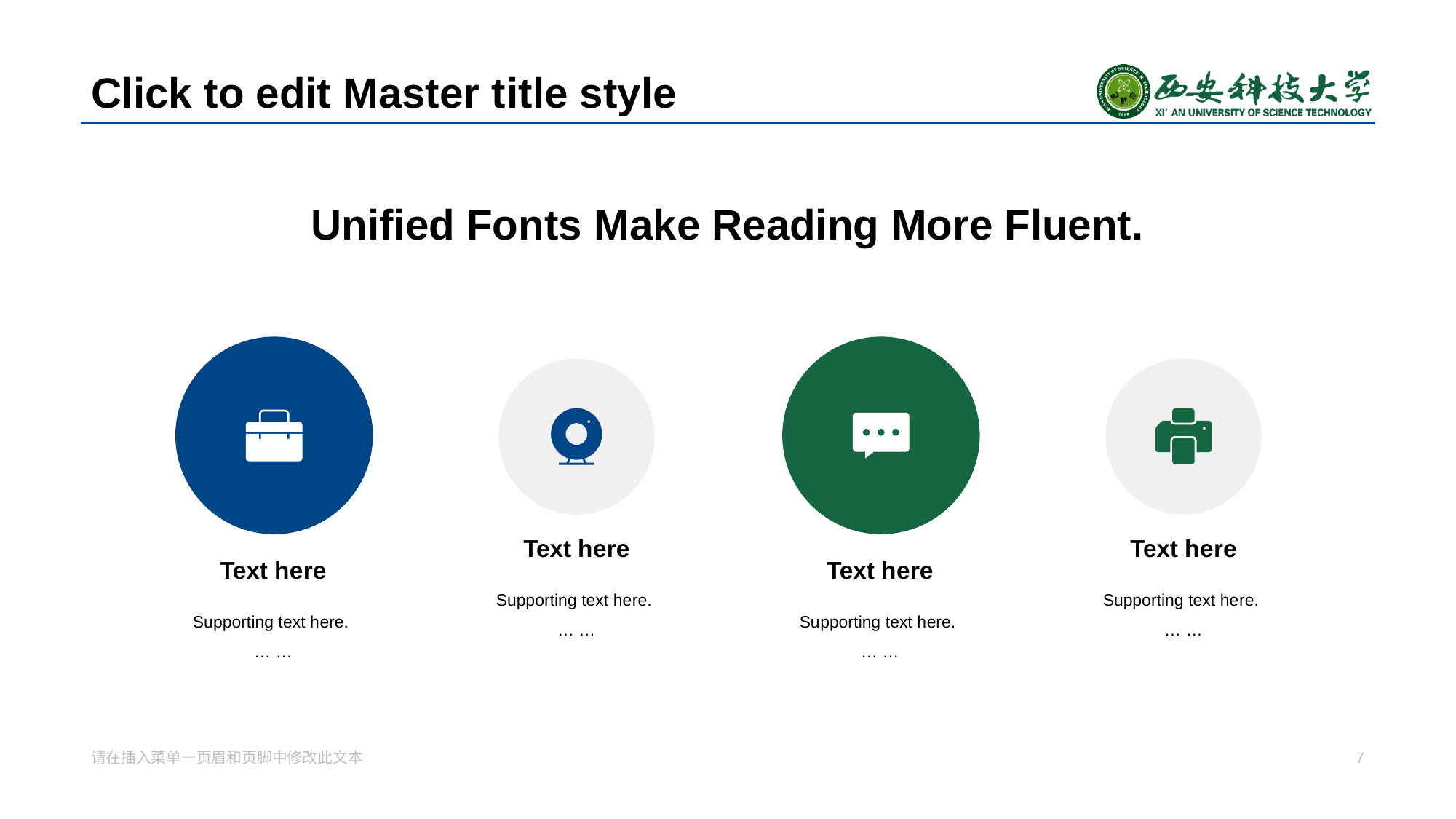

# Click to edit Master t itle style
Unified Fo nts Make Reading  More Fluent.

Text h e re
Text h e re
Text h e re
Text h e re
Supporting text he re.
… …
Supporting text he re.
… …
Su pporting text h ere.
… …
Su pporting text h ere.
… …
请在插入菜单—页眉和页脚 中修改此文本
7